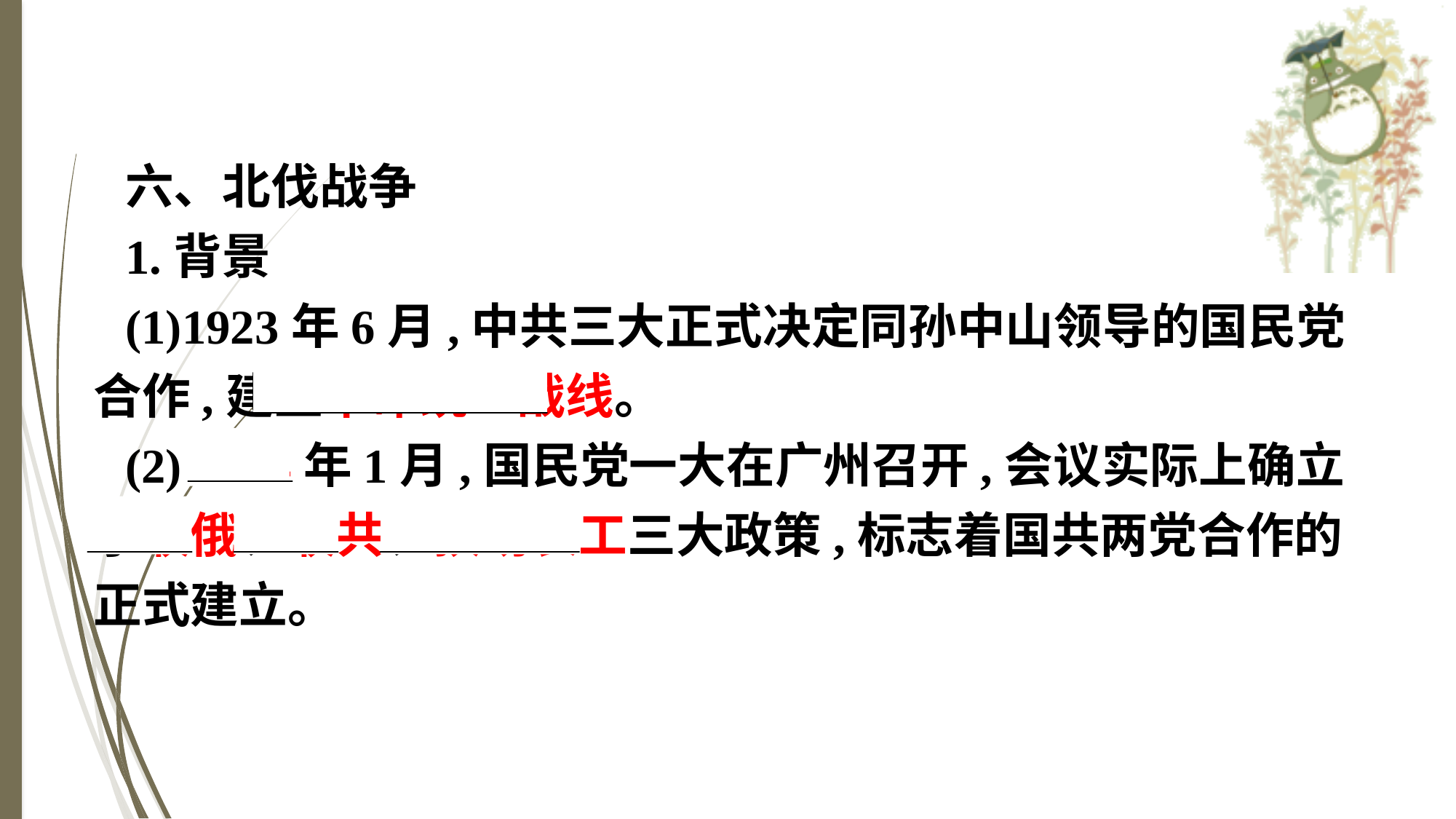

六、北伐战争
1.背景
(1)1923年6月,中共三大正式决定同孙中山领导的国民党合作,建立革命统一战线。
(2) 1924年1月,国民党一大在广州召开,会议实际上确立了联俄、联共、扶助农工三大政策,标志着国共两党合作的正式建立。